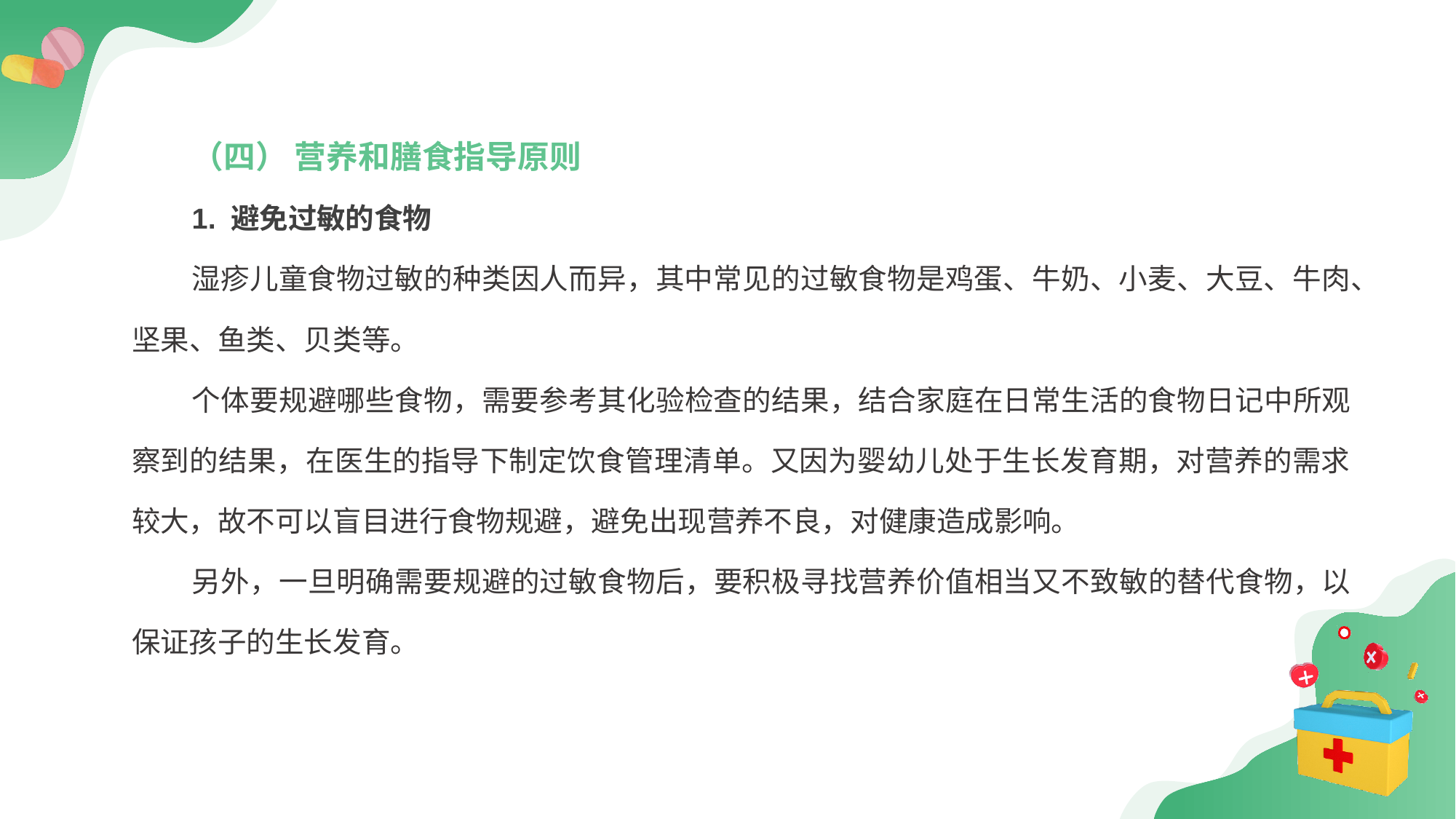

（四） 营养和膳食指导原则
1. 避免过敏的食物
湿疹儿童食物过敏的种类因人而异，其中常见的过敏食物是鸡蛋、牛奶、小麦、大豆、牛肉、坚果、鱼类、贝类等。
个体要规避哪些食物，需要参考其化验检查的结果，结合家庭在日常生活的食物日记中所观察到的结果，在医生的指导下制定饮食管理清单。又因为婴幼儿处于生长发育期，对营养的需求较大，故不可以盲目进行食物规避，避免出现营养不良，对健康造成影响。
另外，一旦明确需要规避的过敏食物后，要积极寻找营养价值相当又不致敏的替代食物，以保证孩子的生长发育。